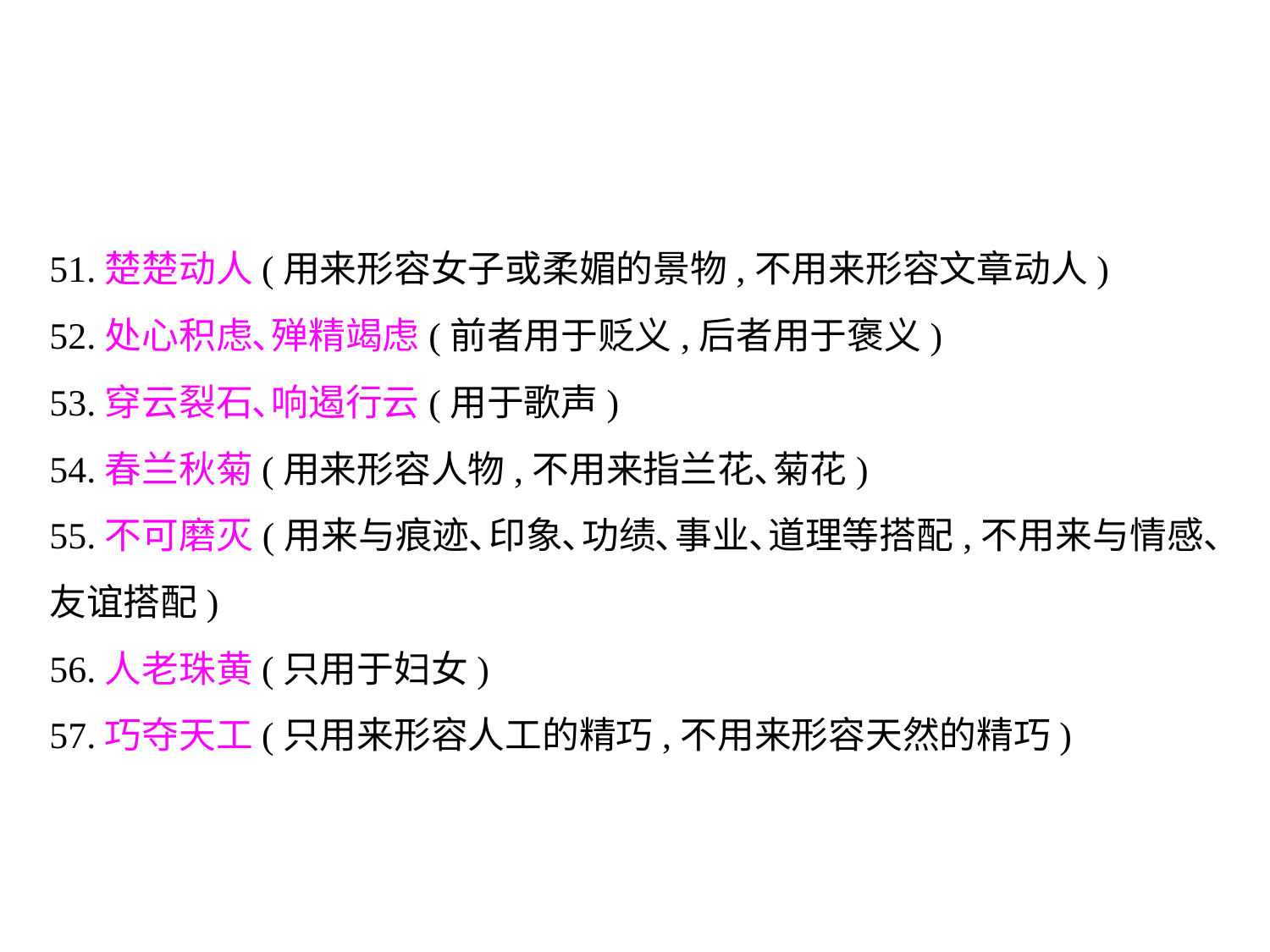

51.楚楚动人(用来形容女子或柔媚的景物,不用来形容文章动人)
52.处心积虑､殚精竭虑(前者用于贬义,后者用于褒义)
53.穿云裂石､响遏行云(用于歌声)
54.春兰秋菊(用来形容人物,不用来指兰花､菊花)
55.不可磨灭(用来与痕迹､印象､功绩､事业､道理等搭配,不用来与情感､友谊搭配)
56.人老珠黄(只用于妇女)
57.巧夺天工(只用来形容人工的精巧,不用来形容天然的精巧)